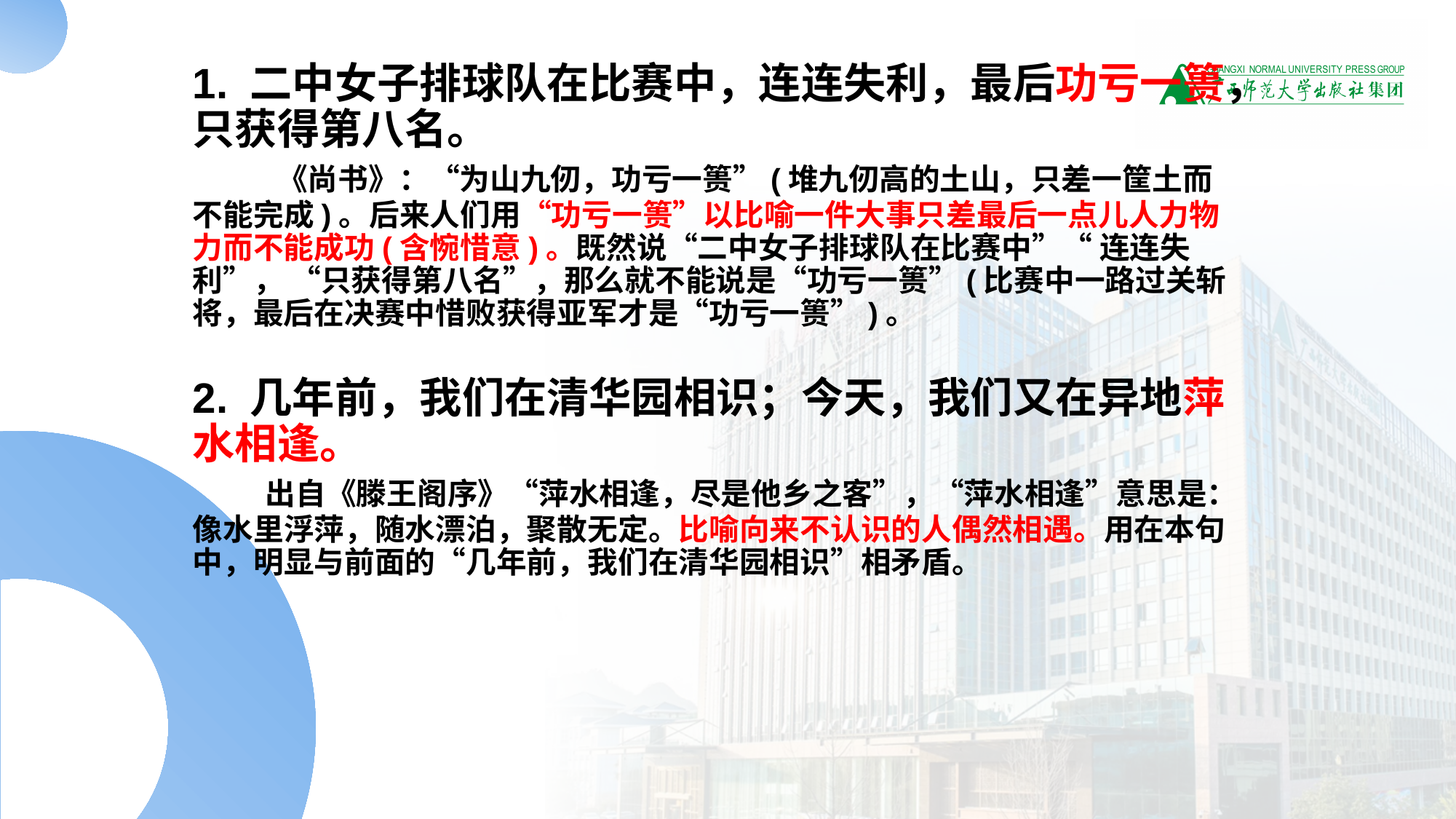

#
1. 二中女子排球队在比赛中，连连失利，最后功亏一篑，只获得第八名。
　　《尚书》：“为山九仞，功亏一篑”(堆九仞高的土山，只差一筐土而不能完成)。后来人们用“功亏一篑”以比喻一件大事只差最后一点儿人力物力而不能成功(含惋惜意)。既然说“二中女子排球队在比赛中”“ 连连失利”， “只获得第八名”，那么就不能说是“功亏一篑”(比赛中一路过关斩将，最后在决赛中惜败获得亚军才是“功亏一篑”)。

2. 几年前，我们在清华园相识；今天，我们又在异地萍水相逢。
　　出自《滕王阁序》“萍水相逢，尽是他乡之客”，“萍水相逢”意思是：像水里浮萍，随水漂泊，聚散无定。比喻向来不认识的人偶然相遇。用在本句中，明显与前面的“几年前，我们在清华园相识”相矛盾。